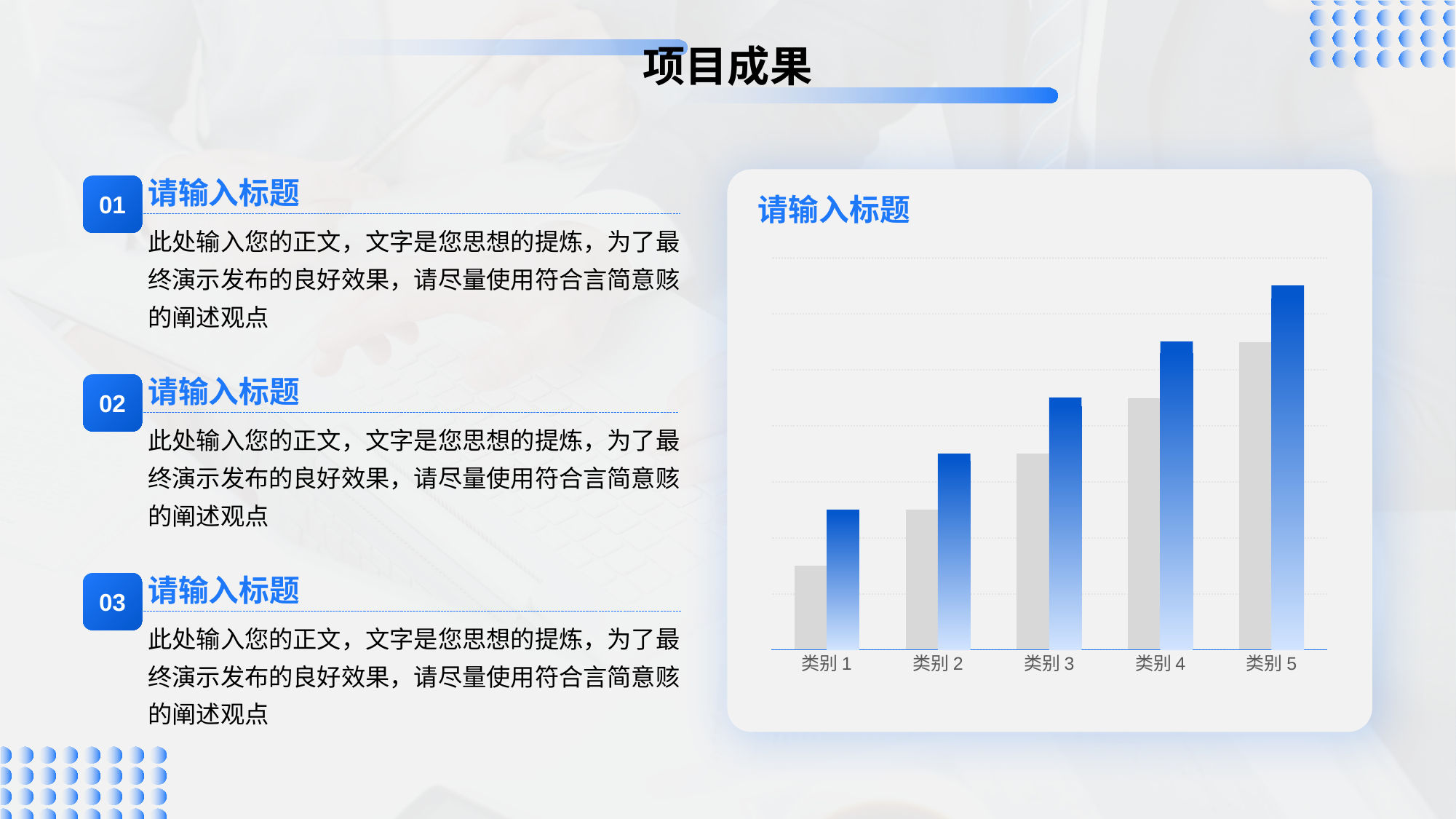

# 项目成果
请输入标题
01
此处输入您的正文，文字是您思想的提炼，为了最终演示发布的良好效果，请尽量使用符合言简意赅的阐述观点

### Chart: 请输入标题

| Category | 系列 1 | 系列 2 |
|---|---|---|
| 类别1 | 1.5 | 2.5 |
| 类别2 | 2.5 | 3.5 |
| 类别3 | 3.5 | 4.5 |
| 类别4 | 4.5 | 5.5 |
| 类别5 | 5.5 | 6.5 |
请输入标题
02
此处输入您的正文，文字是您思想的提炼，为了最终演示发布的良好效果，请尽量使用符合言简意赅的阐述观点
请输入标题
03
此处输入您的正文，文字是您思想的提炼，为了最终演示发布的良好效果，请尽量使用符合言简意赅的阐述观点